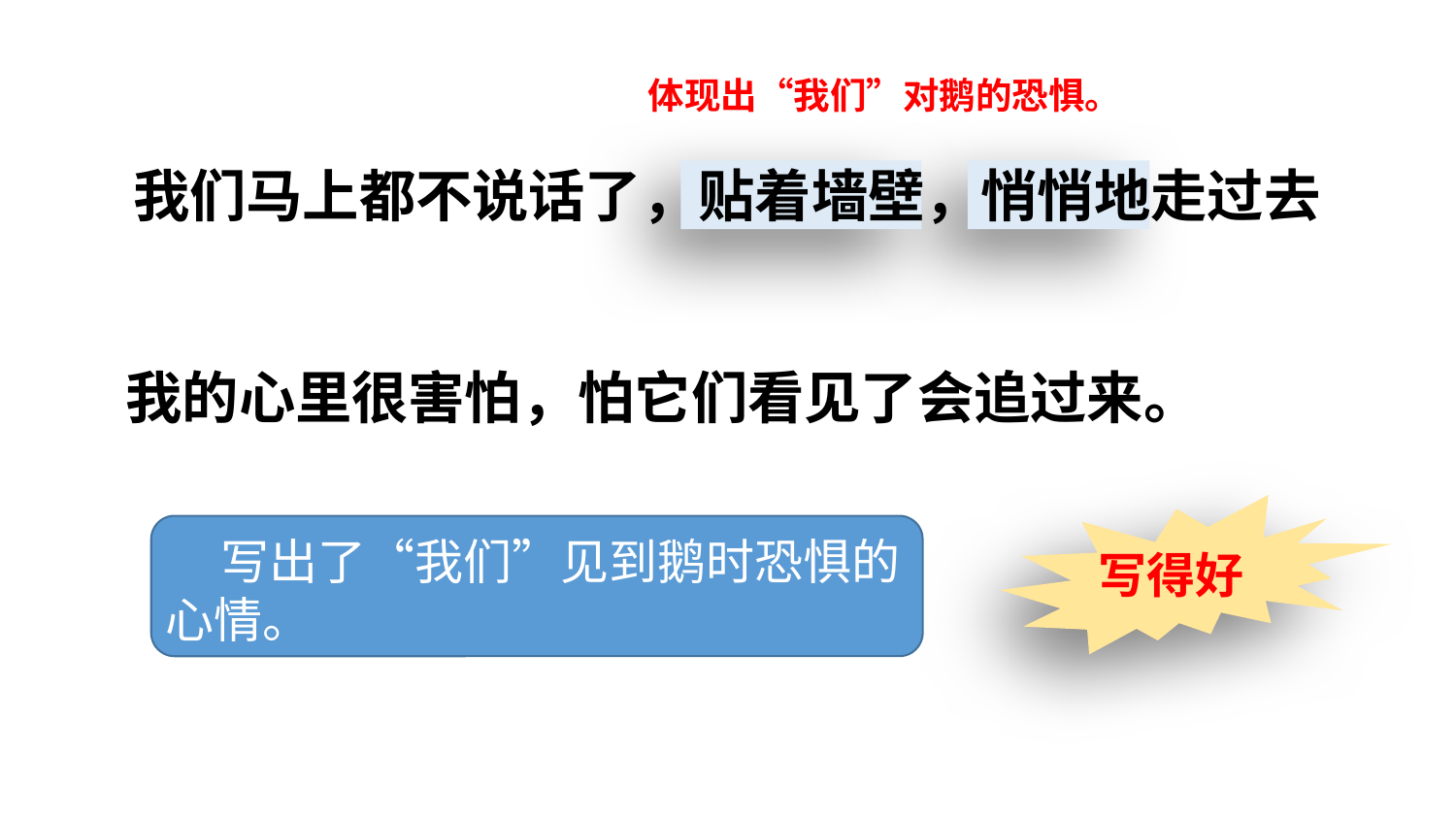

体现出“我们”对鹅的恐惧。
我们马上都不说话了，贴着墙壁，悄悄地走过去

我的心里很害怕，怕它们看见了会追过来。

写得好

    写出了“我们”见到鹅时恐惧的心情。